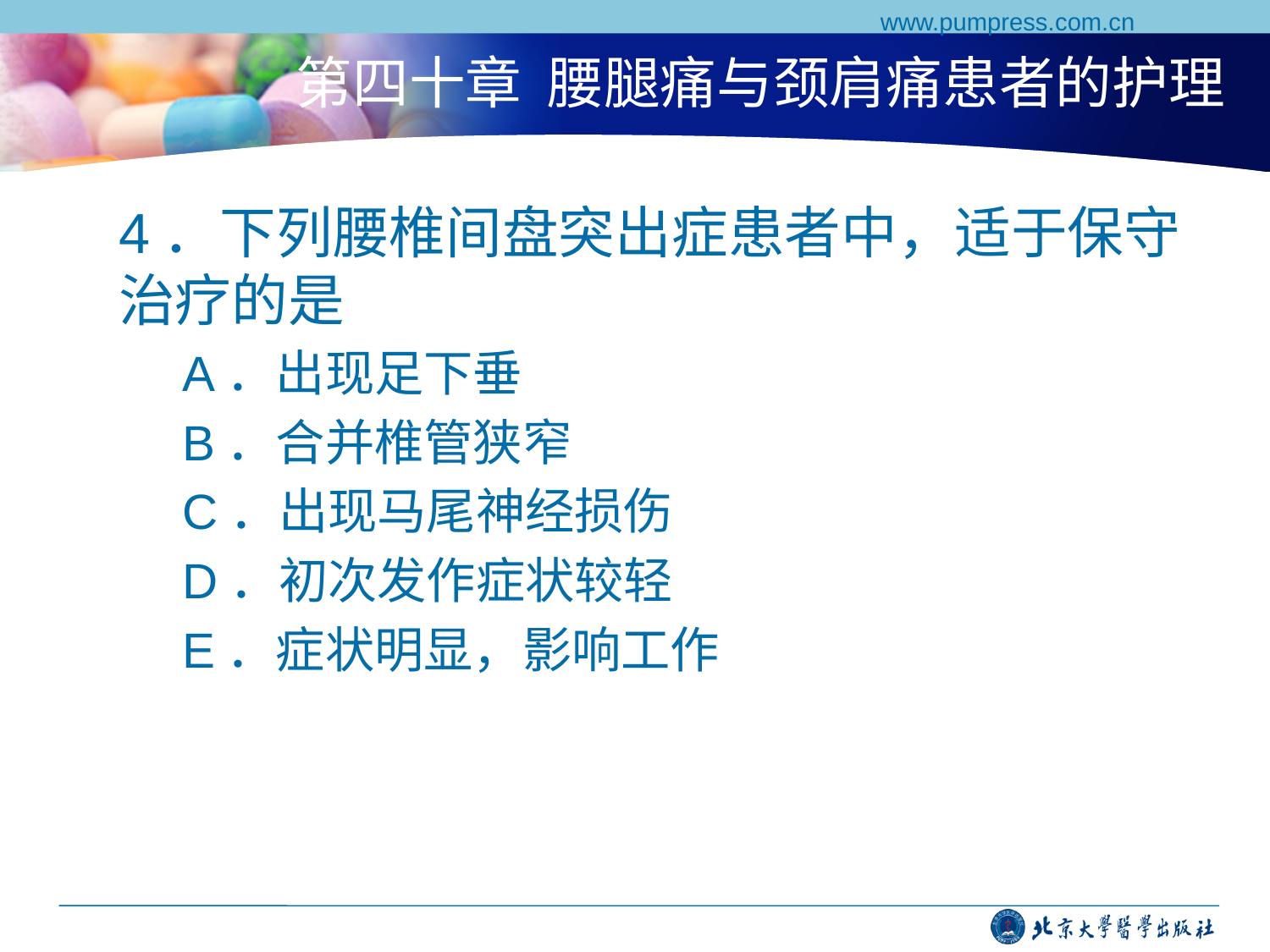

www.pumpress.com.cn
# 第四十章  腰腿痛与颈肩痛患者的护理
4．下列腰椎间盘突出症患者中，适于保守治疗的是
A．出现足下垂
B．合并椎管狭窄
C．出现马尾神经损伤
D．初次发作症状较轻
E．症状明显，影响工作